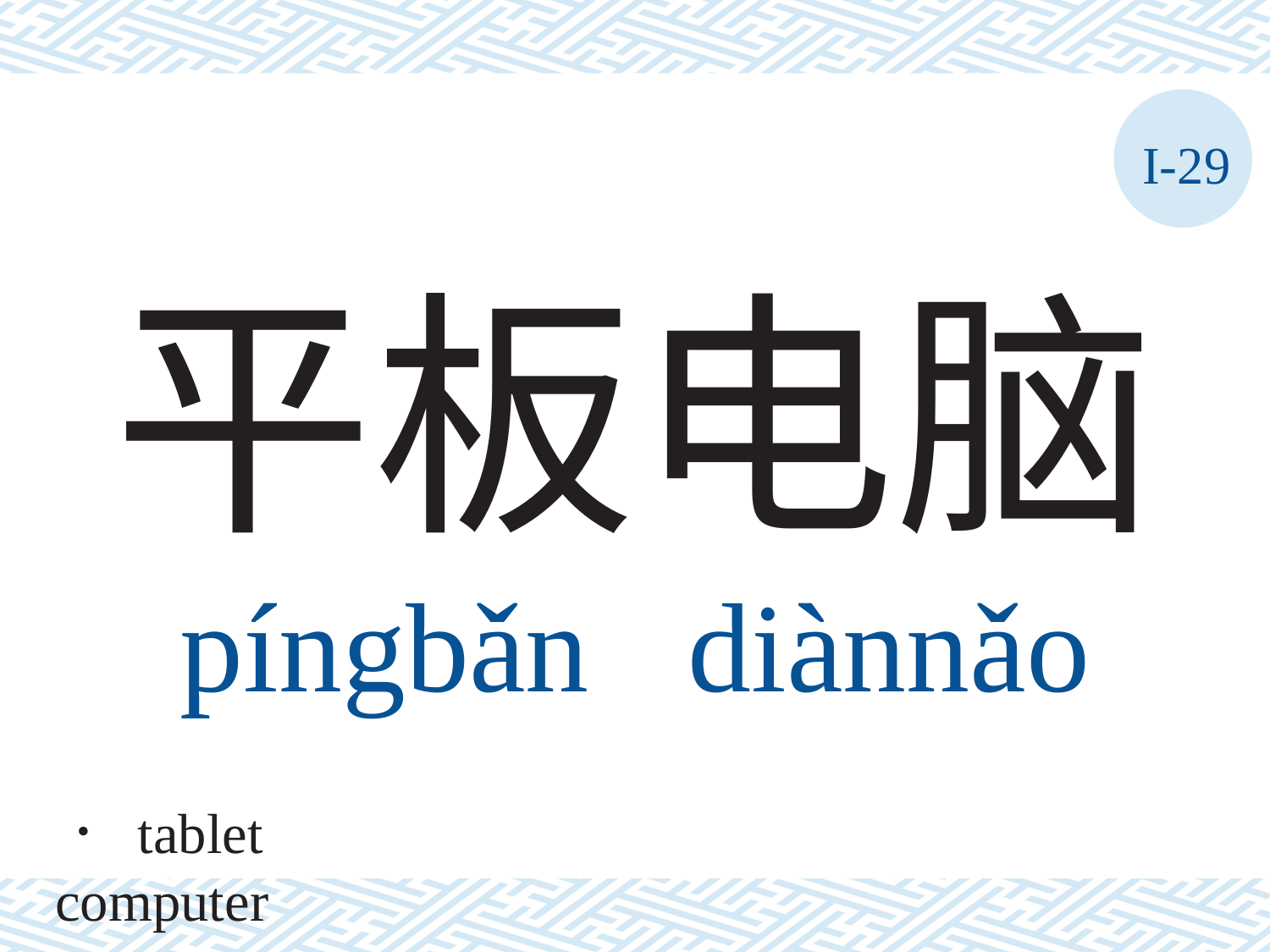

I-29
# 平板电脑 píngbǎn	diànnǎo
． tablet computer